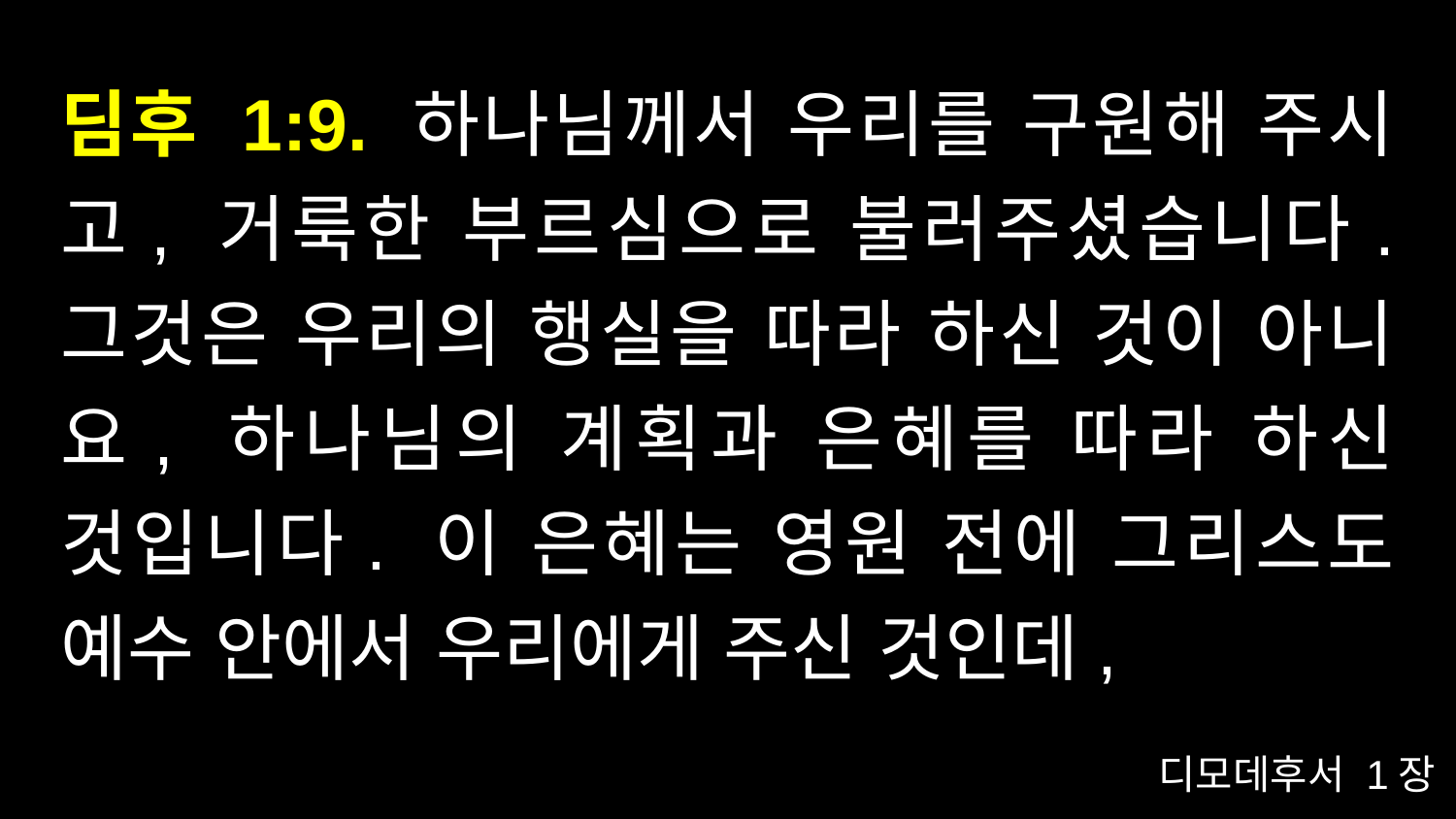

# 딤후 1:9. 하나님께서 우리를 구원해 주시고, 거룩한 부르심으로 불러주셨습니다. 그것은 우리의 행실을 따라 하신 것이 아니요, 하나님의 계획과 은혜를 따라 하신 것입니다. 이 은혜는 영원 전에 그리스도 예수 안에서 우리에게 주신 것인데,
디모데후서 1장